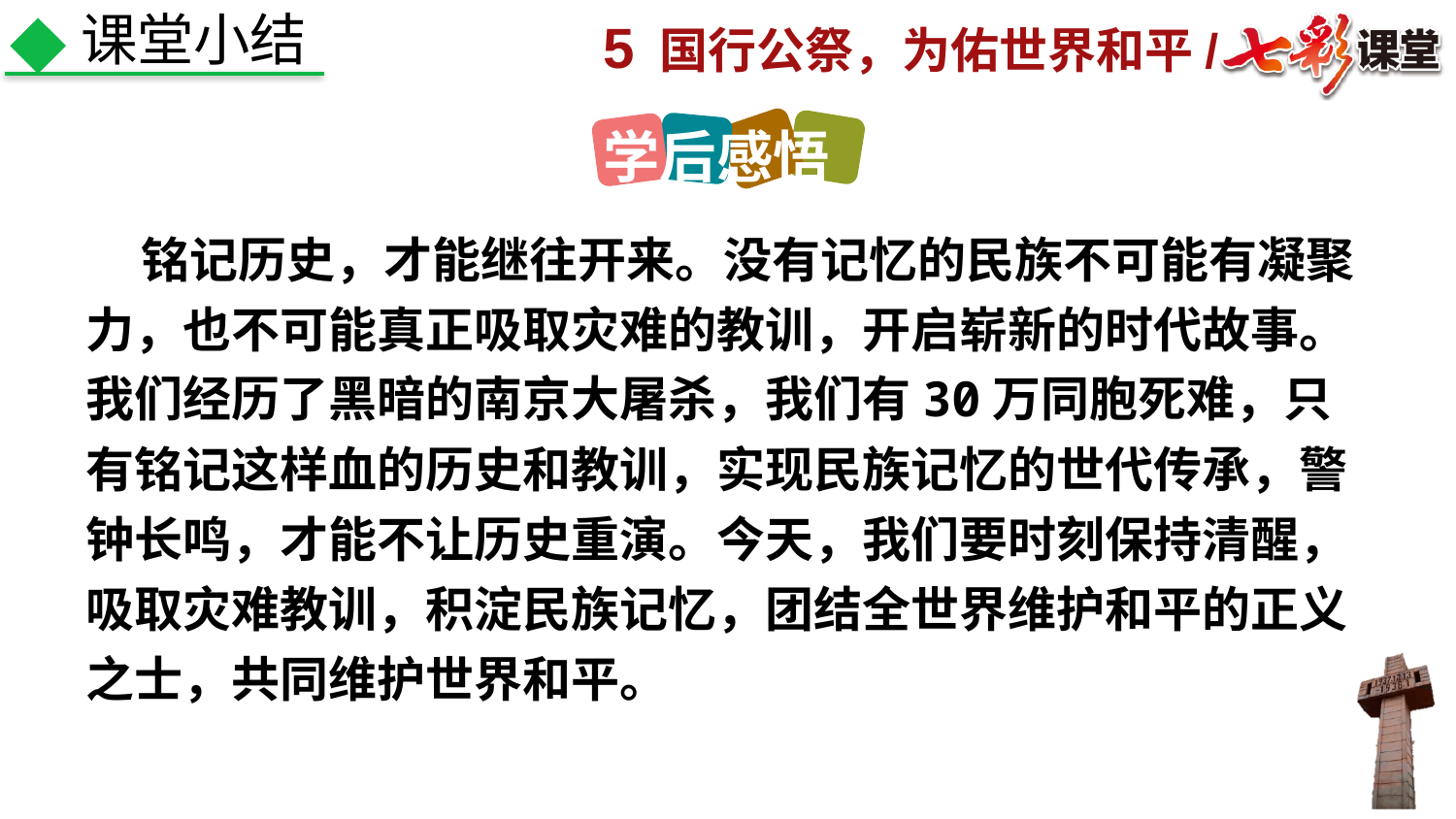

课堂小结

学后感悟

    铭记历史，才能继往开来。没有记忆的民族不可能有凝聚力，也不可能真正吸取灾难的教训，开启崭新的时代故事。我们经历了黑暗的南京大屠杀，我们有30万同胞死难，只有铭记这样血的历史和教训，实现民族记忆的世代传承，警钟长鸣，才能不让历史重演。今天，我们要时刻保持清醒，吸取灾难教训，积淀民族记忆，团结全世界维护和平的正义之士，共同维护世界和平。